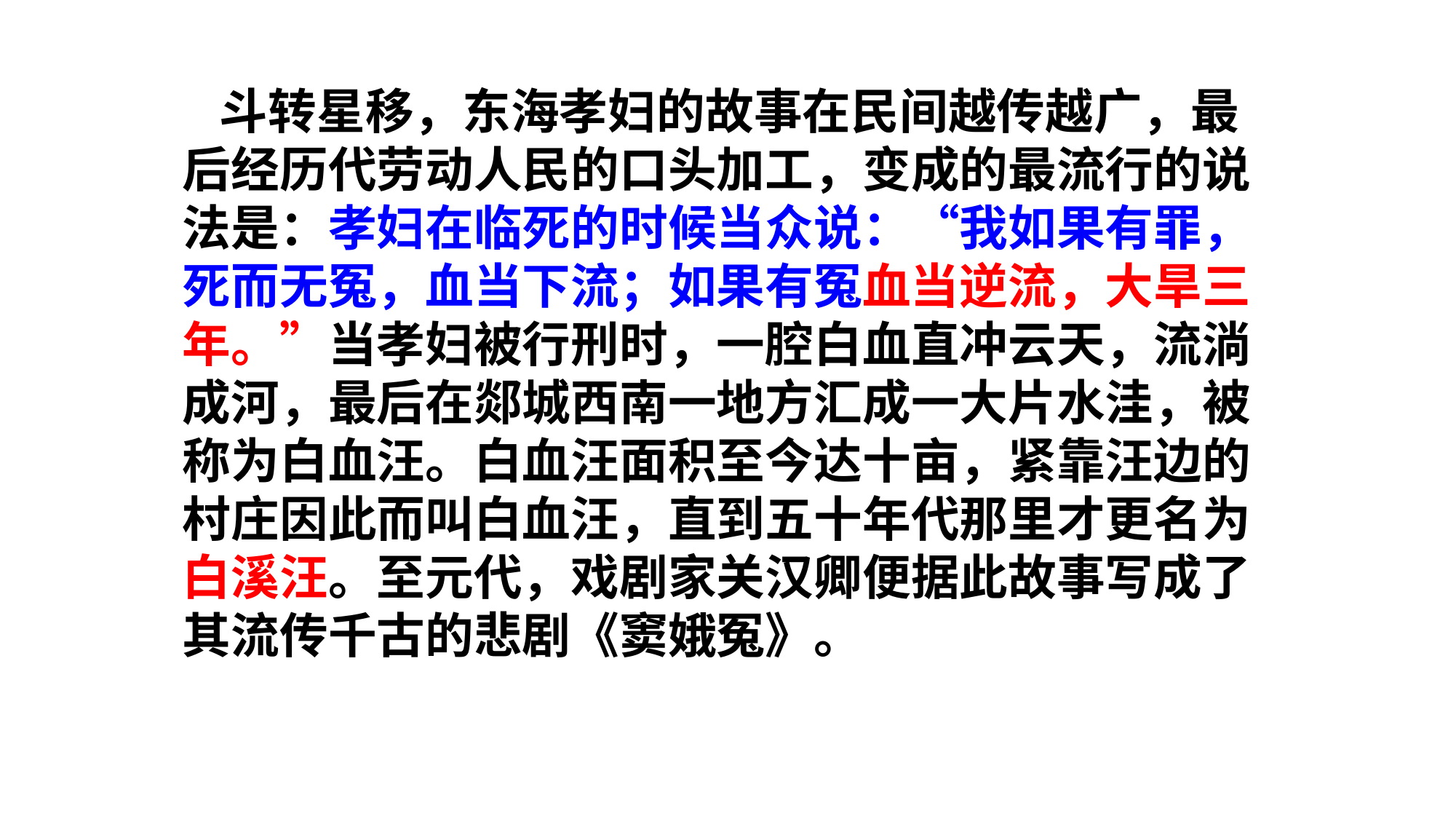

斗转星移，东海孝妇的故事在民间越传越广，最后经历代劳动人民的口头加工，变成的最流行的说法是：孝妇在临死的时候当众说：“我如果有罪，死而无冤，血当下流；如果有冤血当逆流，大旱三年。”当孝妇被行刑时，一腔白血直冲云天，流淌成河，最后在郯城西南一地方汇成一大片水洼，被称为白血汪。白血汪面积至今达十亩，紧靠汪边的村庄因此而叫白血汪，直到五十年代那里才更名为白溪汪。至元代，戏剧家关汉卿便据此故事写成了其流传千古的悲剧《窦娥冤》。